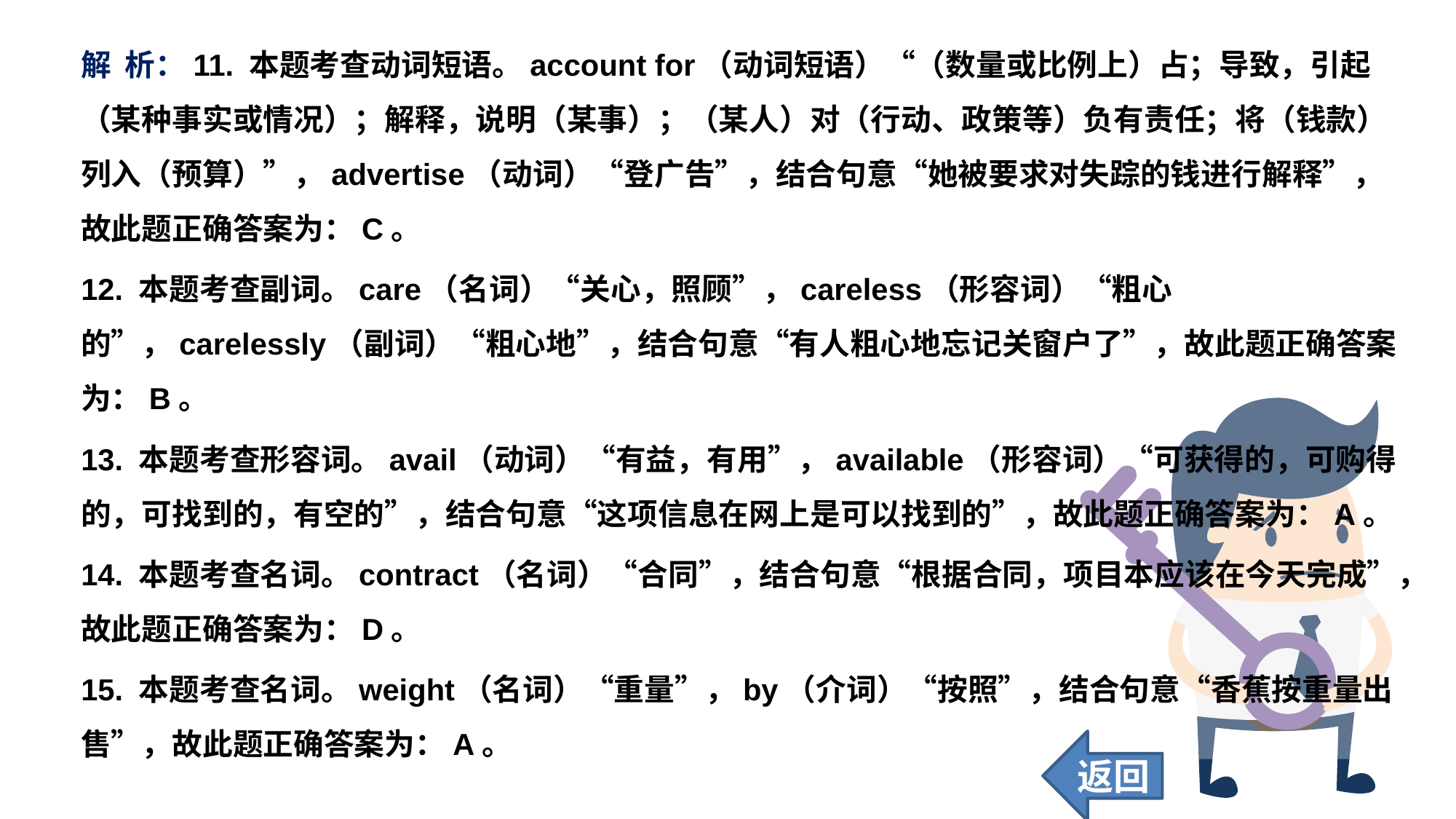

解  析：11. 本题考查动词短语。account for（动词短语）“（数量或比例上）占；导致，引起（某种事实或情况）；解释，说明（某事）；（某人）对（行动、政策等）负有责任；将（钱款）列入（预算）”，advertise（动词）“登广告”，结合句意“她被要求对失踪的钱进行解释”，故此题正确答案为：C。
12. 本题考查副词。care（名词）“关心，照顾”，careless（形容词）“粗心的”，carelessly（副词）“粗心地”，结合句意“有人粗心地忘记关窗户了”，故此题正确答案为：B。
13. 本题考查形容词。avail（动词）“有益，有用”，available（形容词）“可获得的，可购得的，可找到的，有空的”，结合句意“这项信息在网上是可以找到的”，故此题正确答案为：A。
14. 本题考查名词。contract（名词）“合同”，结合句意“根据合同，项目本应该在今天完成”，故此题正确答案为：D。
15. 本题考查名词。weight（名词）“重量”，by（介词）“按照”，结合句意“香蕉按重量出售”，故此题正确答案为：A。

返回
71